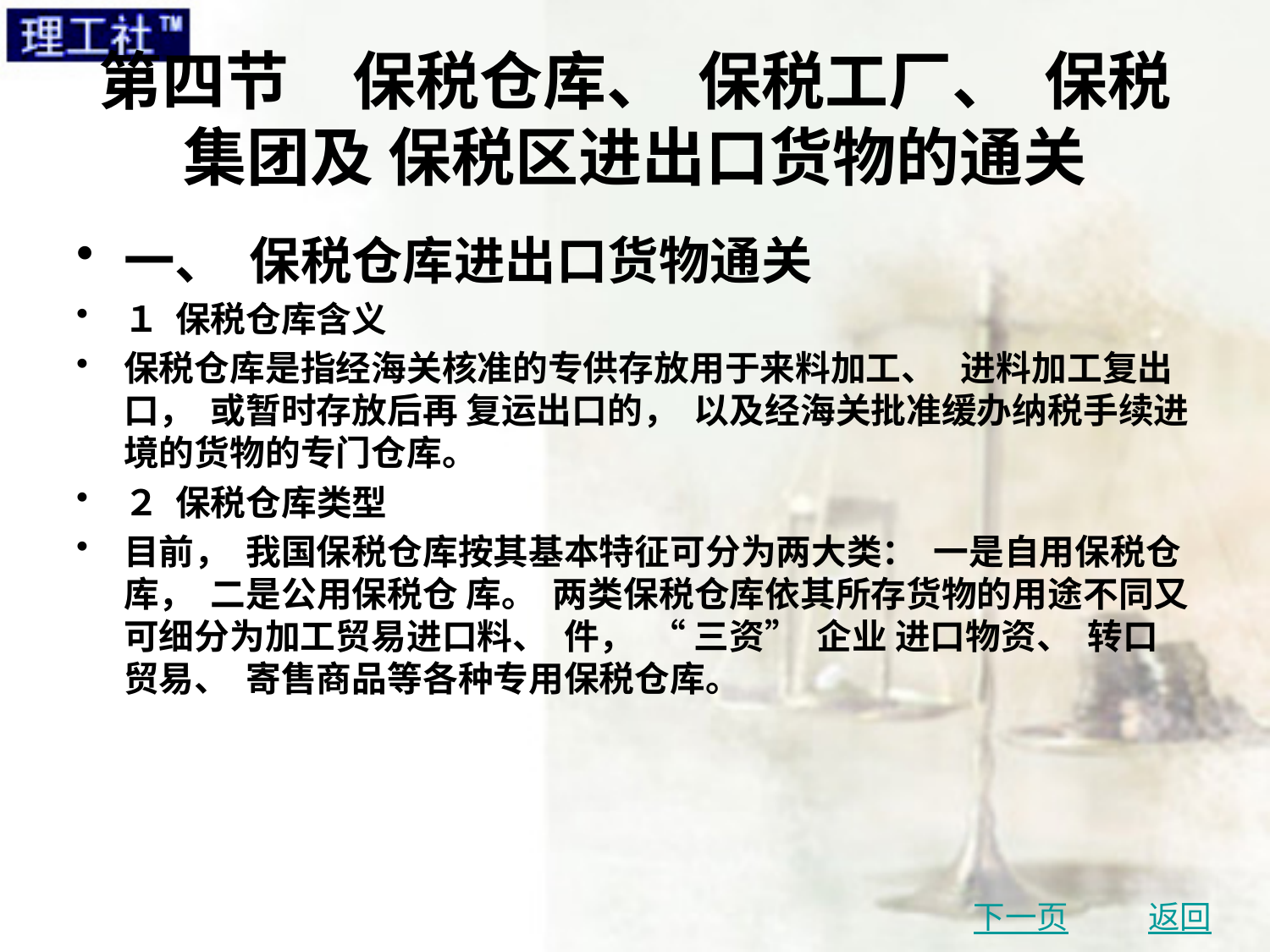

# 第四节　保税仓库、  保税工厂、  保税集团及 保税区进出口货物的通关
一、  保税仓库进出口货物通关
１  保税仓库含义
保税仓库是指经海关核准的专供存放用于来料加工、   进料加工复出口，  或暂时存放后再 复运出口的，  以及经海关批准缓办纳税手续进境的货物的专门仓库。
２  保税仓库类型
目前，  我国保税仓库按其基本特征可分为两大类：  一是自用保税仓库，  二是公用保税仓 库。  两类保税仓库依其所存货物的用途不同又可细分为加工贸易进口料、  件，  “ 三资”  企业 进口物资、  转口贸易、  寄售商品等各种专用保税仓库。

下一页
返回